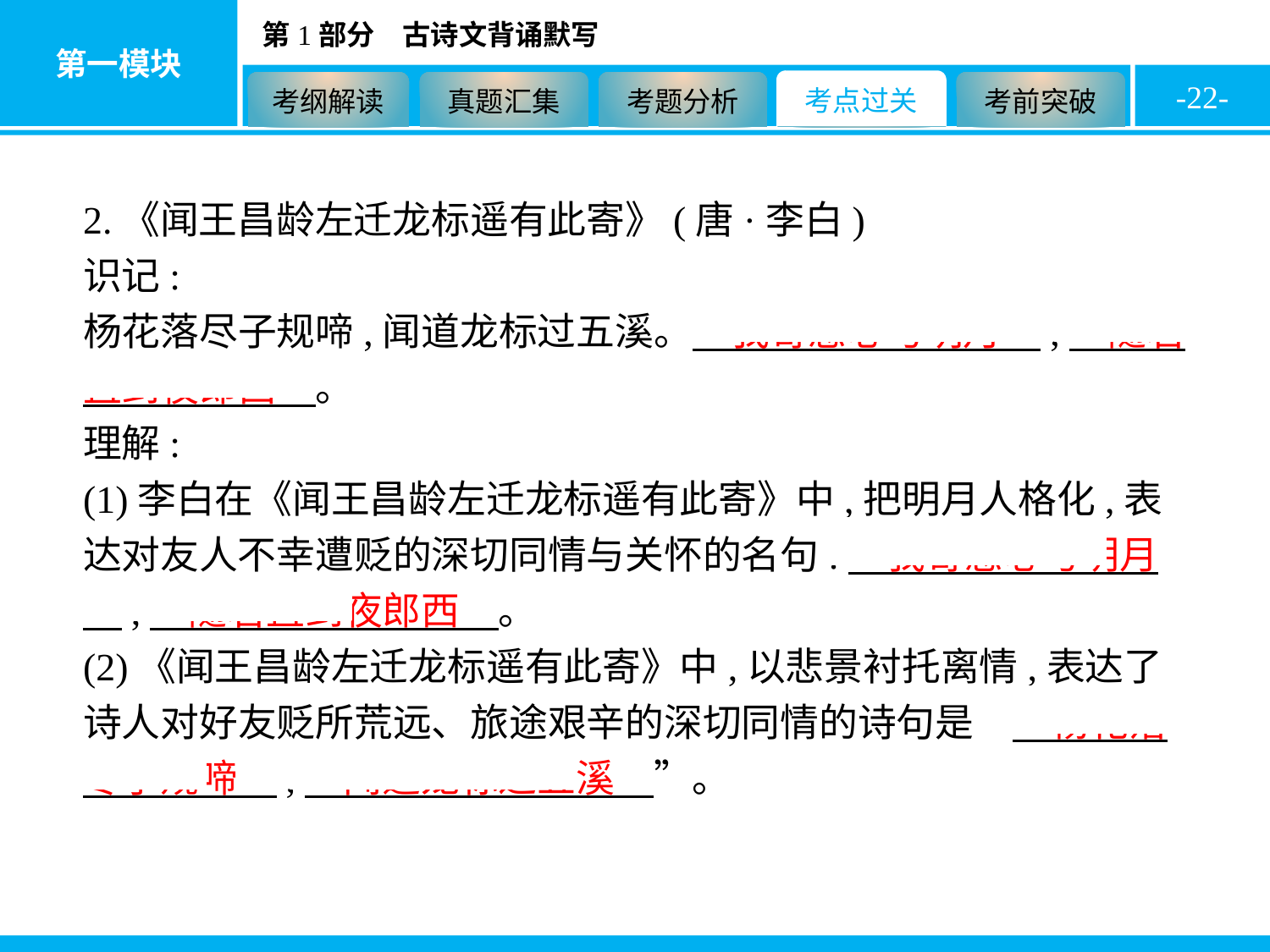

-22-
2.《闻王昌龄左迁龙标遥有此寄》(唐·李白)
识记:
杨花落尽子规啼,闻道龙标过五溪。　我寄愁心与明月　,　随君直到夜郎西　。
理解:
(1)李白在《闻王昌龄左迁龙标遥有此寄》中,把明月人格化,表达对友人不幸遭贬的深切同情与关怀的名句:　我寄愁心与明月　,　随君直到夜郎西　。
(2)《闻王昌龄左迁龙标遥有此寄》中,以悲景衬托离情,表达了诗人对好友贬所荒远、旅途艰辛的深切同情的诗句是“　杨花落尽子规啼　,　闻道龙标过五溪　”。